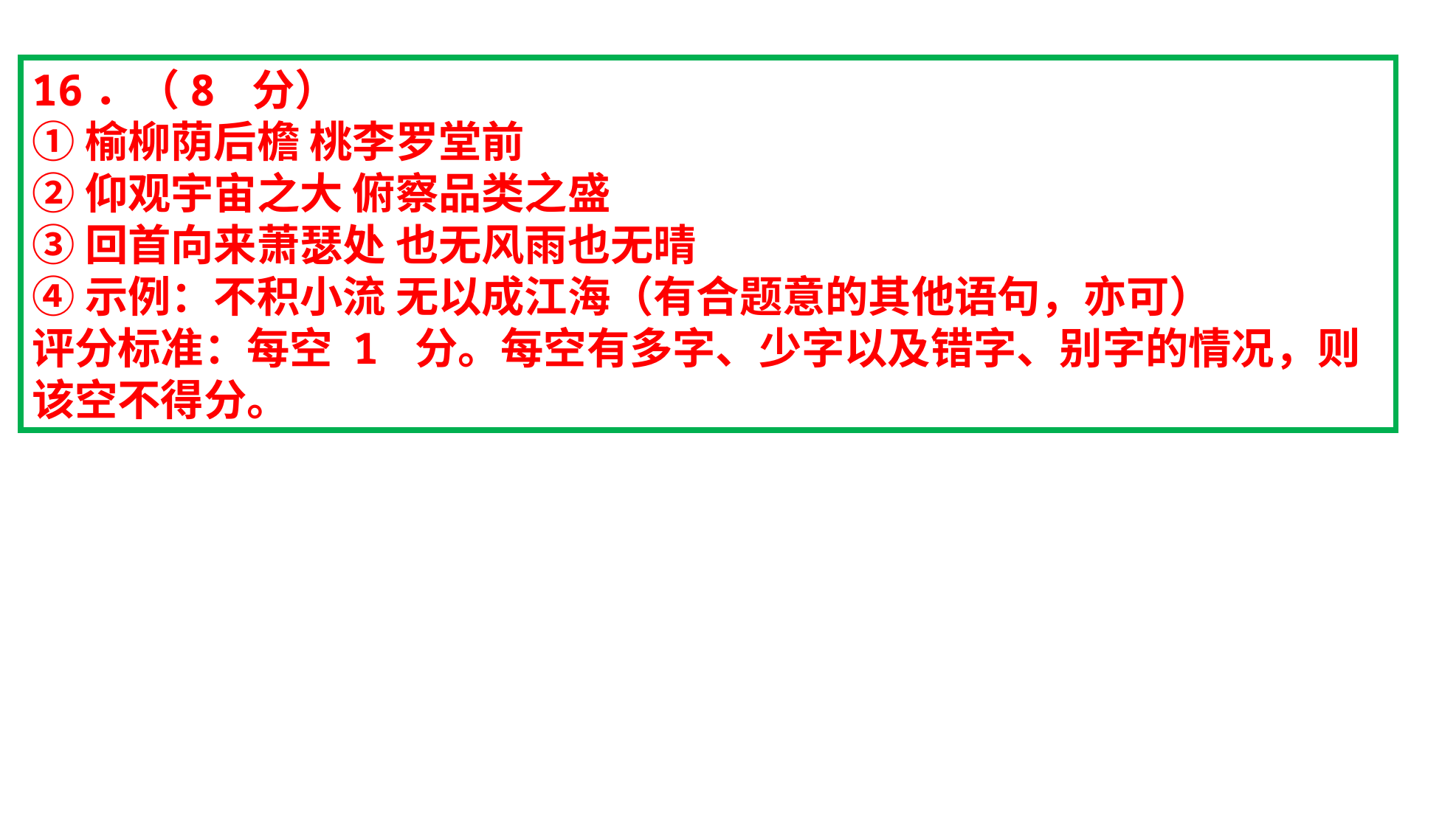

16．（8 分）
①榆柳荫后檐 桃李罗堂前
②仰观宇宙之大 俯察品类之盛
③回首向来萧瑟处 也无风雨也无晴
④示例：不积小流 无以成江海（有合题意的其他语句，亦可）
评分标准：每空 1 分。每空有多字、少字以及错字、别字的情况，则该空不得分。